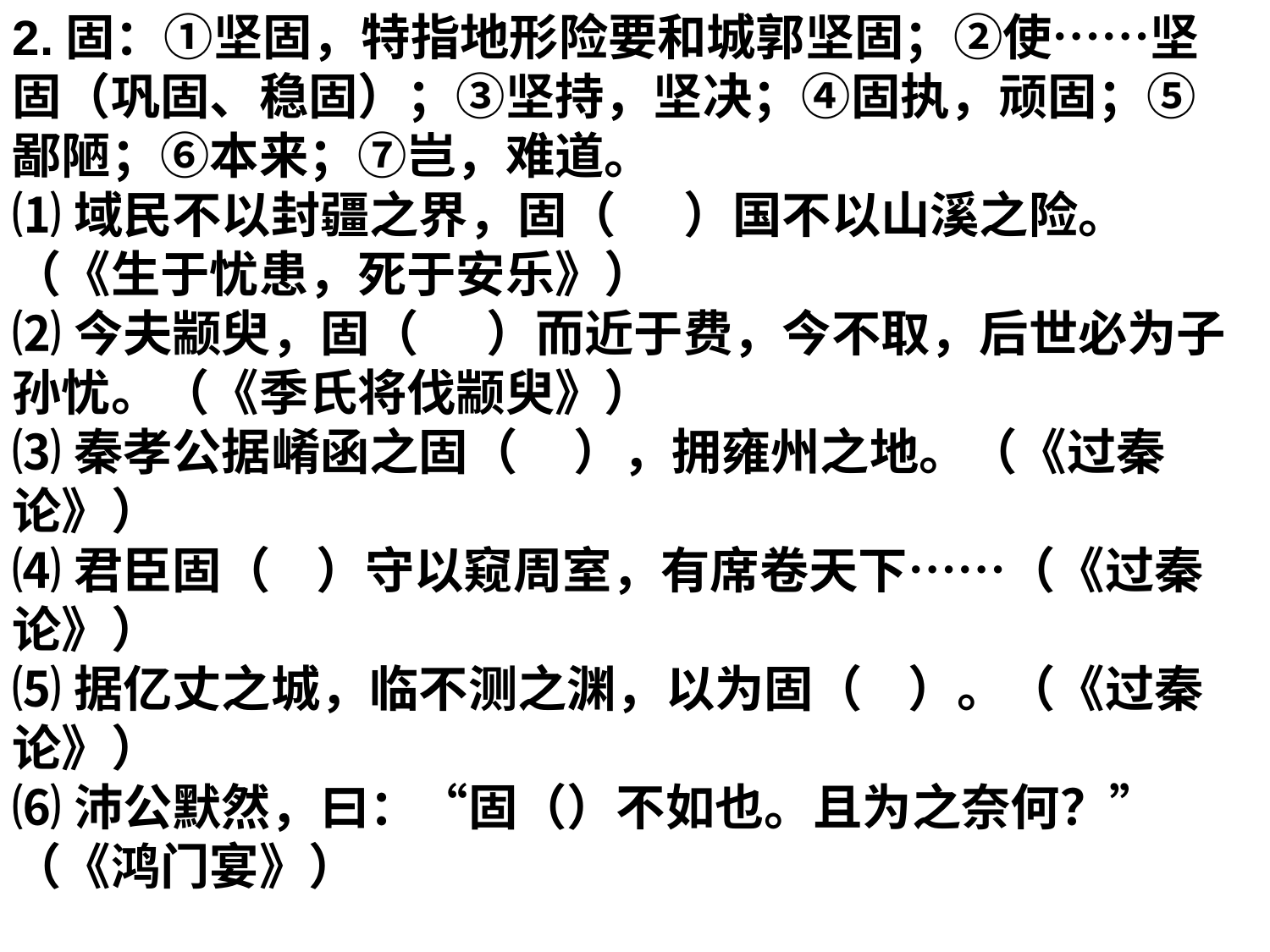

2.固：①坚固，特指地形险要和城郭坚固；②使……坚固（巩固、稳固）；③坚持，坚决；④固执，顽固；⑤鄙陋；⑥本来；⑦岂，难道。
⑴域民不以封疆之界，固（      ）国不以山溪之险。（《生于忧患，死于安乐》）
⑵今夫颛臾，固（      ）而近于费，今不取，后世必为子孙忧。（《季氏将伐颛臾》）
⑶秦孝公据崤函之固（     ），拥雍州之地。（《过秦论》）
⑷君臣固（    ）守以窥周室，有席卷天下……（《过秦论》）
⑸据亿丈之城，临不测之渊，以为固（    ）。（《过秦论》）
⑹沛公默然，曰：“固（）不如也。且为之奈何？”（《鸿门宴》）